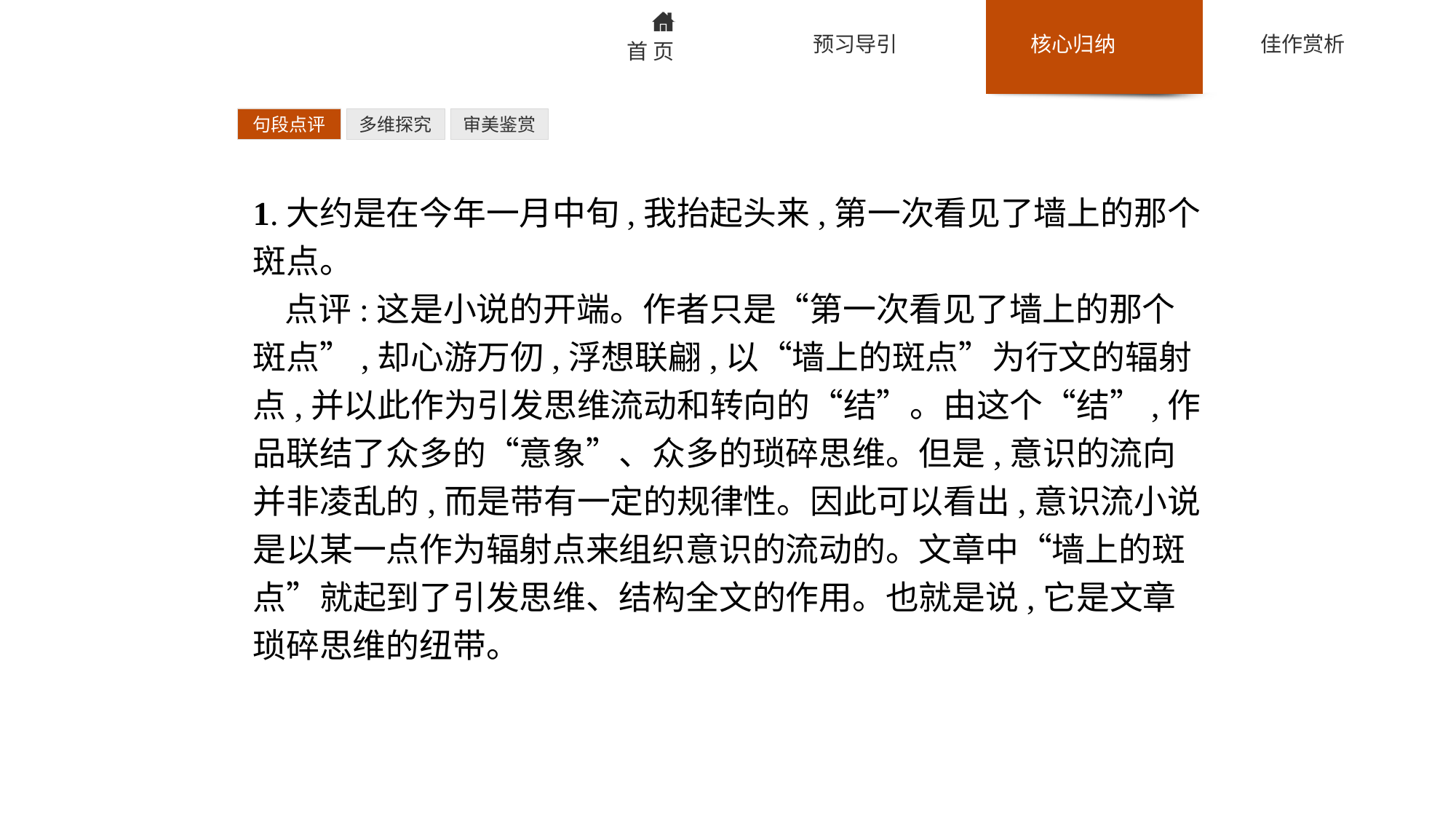

句段点评
多维探究
审美鉴赏
1.大约是在今年一月中旬,我抬起头来,第一次看见了墙上的那个斑点。
点评:这是小说的开端。作者只是“第一次看见了墙上的那个斑点”,却心游万仞,浮想联翩,以“墙上的斑点”为行文的辐射点,并以此作为引发思维流动和转向的“结”。由这个“结”,作品联结了众多的“意象”、众多的琐碎思维。但是,意识的流向并非凌乱的,而是带有一定的规律性。因此可以看出,意识流小说是以某一点作为辐射点来组织意识的流动的。文章中“墙上的斑点”就起到了引发思维、结构全文的作用。也就是说,它是文章琐碎思维的纽带。